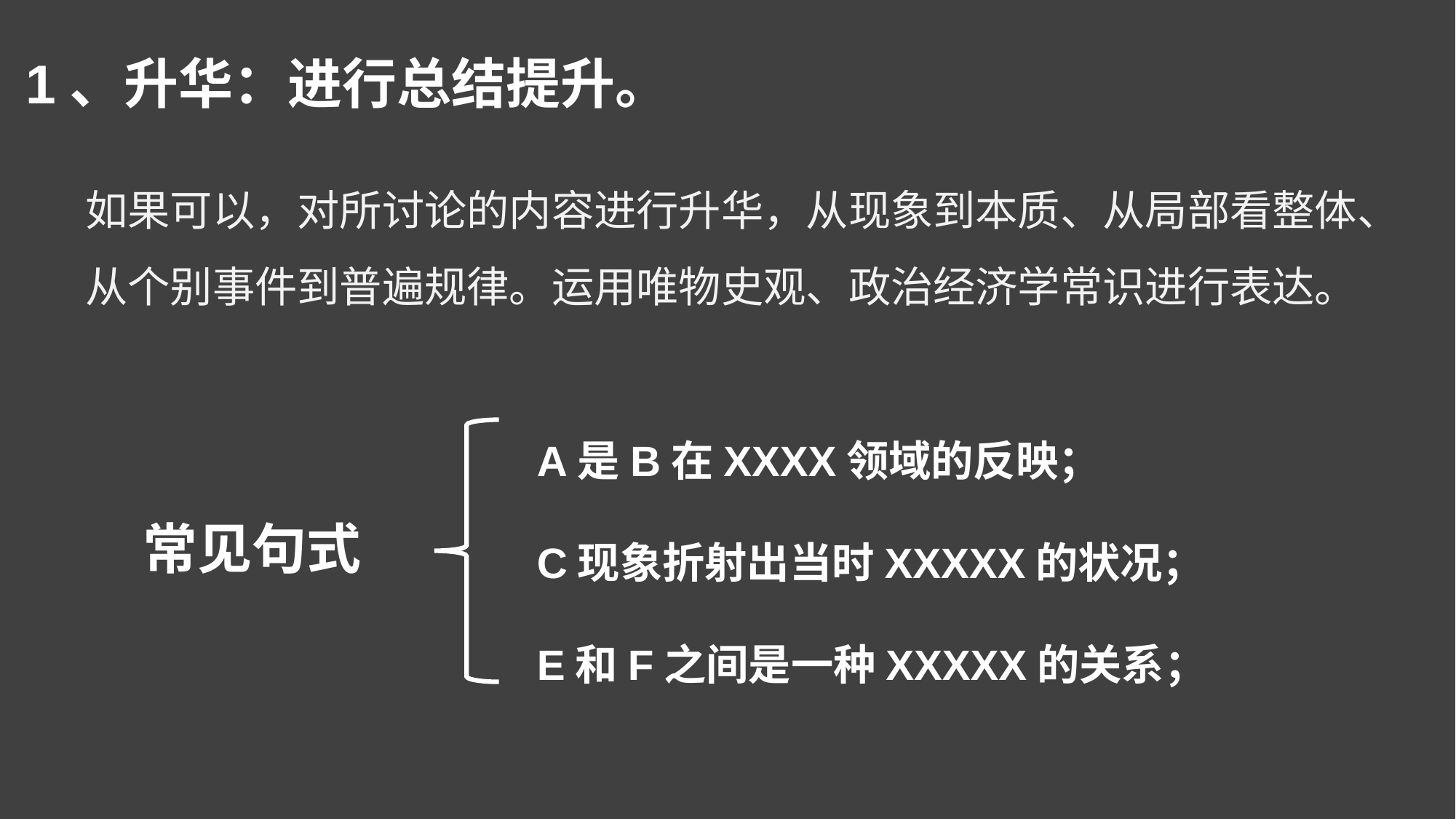

1、升华：进行总结提升。
如果可以，对所讨论的内容进行升华，从现象到本质、从局部看整体、从个别事件到普遍规律。运用唯物史观、政治经济学常识进行表达。
A是B在XXXX领域的反映；
C现象折射出当时XXXXX的状况；
E和F之间是一种XXXXX的关系；

常见句式